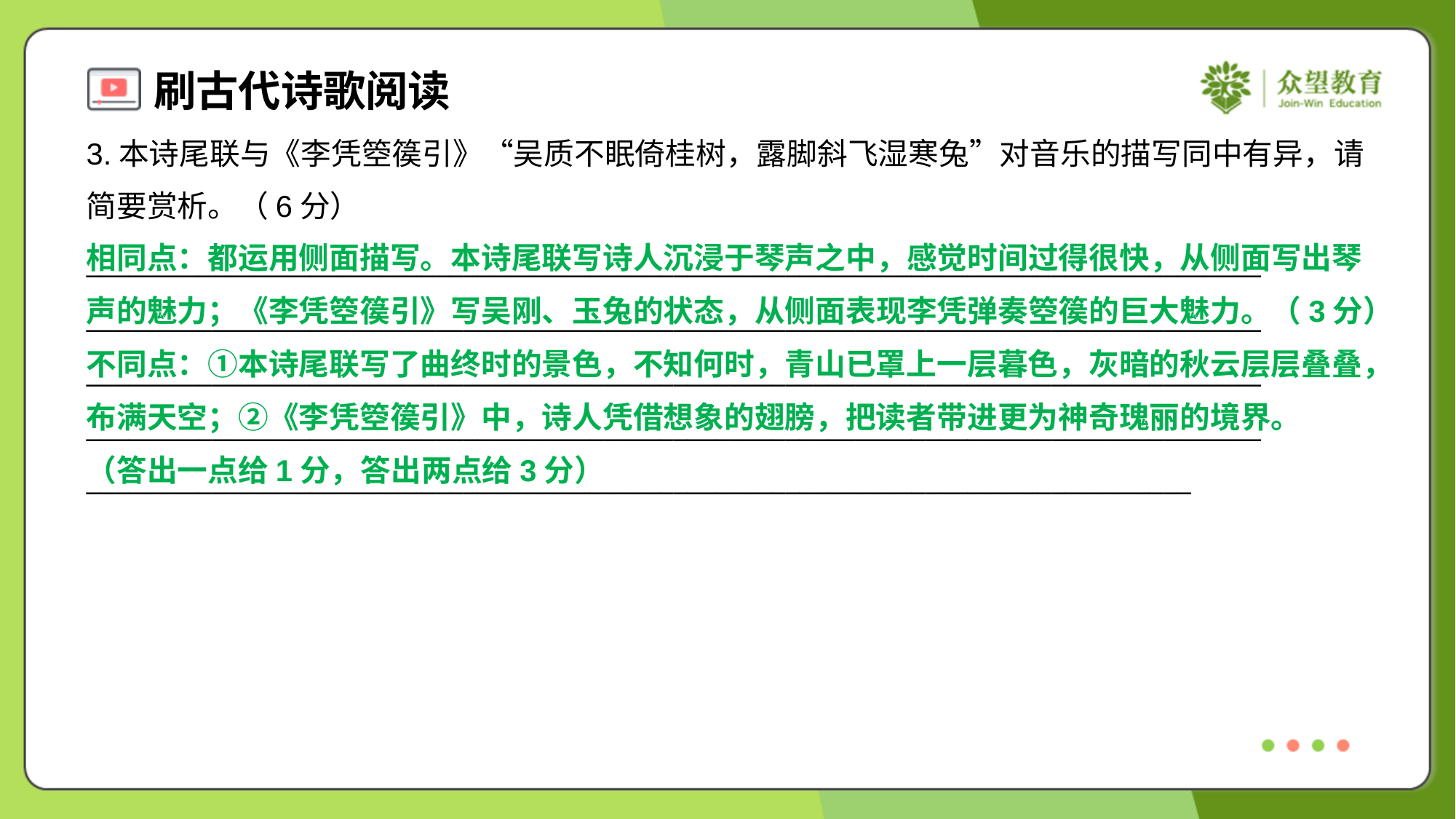

3.本诗尾联与《李凭箜篌引》“吴质不眠倚桂树，露脚斜飞湿寒兔”对音乐的描写同中有异，请
简要赏析。（6分）
相同点：都运用侧面描写。本诗尾联写诗人沉浸于琴声之中，感觉时间过得很快，从侧面写出琴
声的魅力；《李凭箜篌引》写吴刚、玉兔的状态，从侧面表现李凭弹奏箜篌的巨大魅力。（3分）
不同点：①本诗尾联写了曲终时的景色，不知何时，青山已罩上一层暮色，灰暗的秋云层层叠叠，
布满天空；②《李凭箜篌引》中，诗人凭借想象的翅膀，把读者带进更为神奇瑰丽的境界。
（答出一点给1分，答出两点给3分）
____________________________________________________________________________________
____________________________________________________________________________________
____________________________________________________________________________________
____________________________________________________________________________________
_______________________________________________________________________________